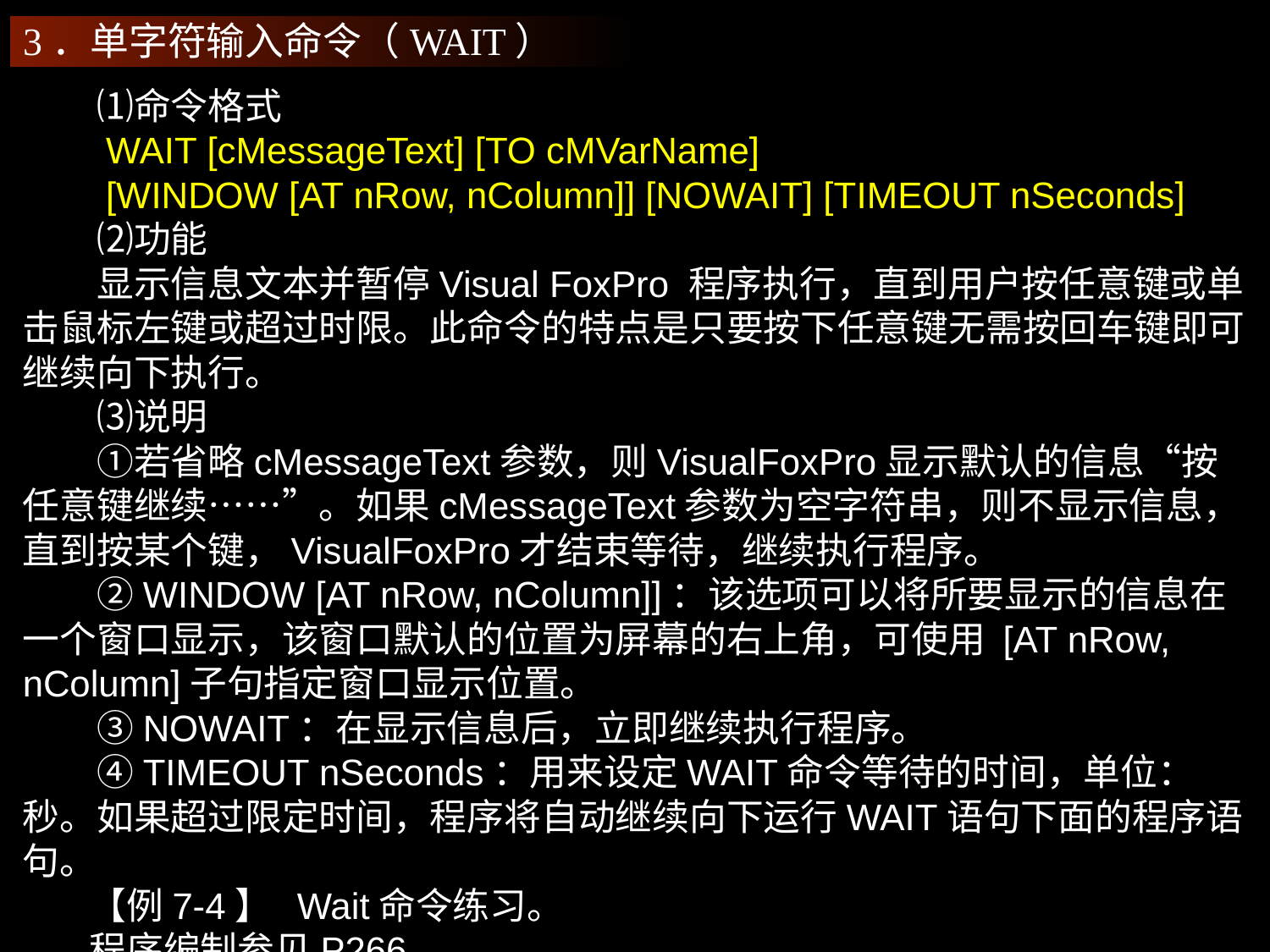

3．单字符输入命令（WAIT）
　　⑴命令格式
　　WAIT [cMessageText] [TO cMVarName]
　　[WINDOW [AT nRow, nColumn]] [NOWAIT] [TIMEOUT nSeconds]
　　⑵功能
　　显示信息文本并暂停Visual FoxPro 程序执行，直到用户按任意键或单击鼠标左键或超过时限。此命令的特点是只要按下任意键无需按回车键即可继续向下执行。
　　⑶说明
　　①若省略cMessageText参数，则VisualFoxPro显示默认的信息“按任意键继续……”。如果cMessageText参数为空字符串，则不显示信息，直到按某个键，VisualFoxPro才结束等待，继续执行程序。
　　②WINDOW [AT nRow, nColumn]]：该选项可以将所要显示的信息在一个窗口显示，该窗口默认的位置为屏幕的右上角，可使用 [AT nRow, nColumn]子句指定窗口显示位置。
　　③NOWAIT：在显示信息后，立即继续执行程序。
　　④TIMEOUT nSeconds：用来设定WAIT命令等待的时间，单位：秒。如果超过限定时间，程序将自动继续向下运行WAIT语句下面的程序语句。
       【例7-4】  Wait命令练习。
       程序编制参见P266。